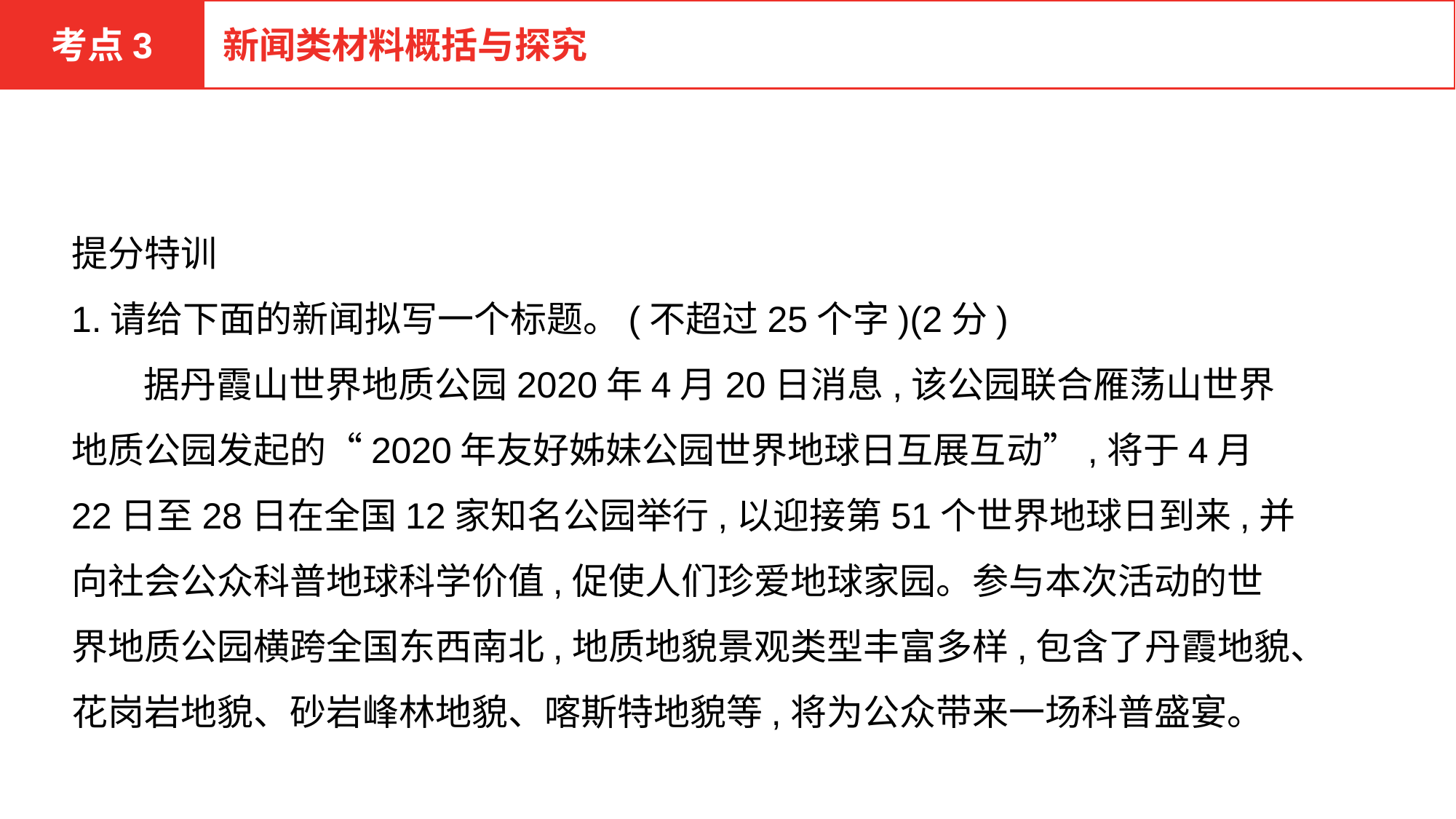

考点3
新闻类材料概括与探究
提分特训
1.请给下面的新闻拟写一个标题。(不超过25个字)(2分)
　　据丹霞山世界地质公园2020年4月20日消息,该公园联合雁荡山世界地质公园发起的“2020年友好姊妹公园世界地球日互展互动”,将于4月22日至28日在全国12家知名公园举行,以迎接第51个世界地球日到来,并向社会公众科普地球科学价值,促使人们珍爱地球家园。参与本次活动的世界地质公园横跨全国东西南北,地质地貌景观类型丰富多样,包含了丹霞地貌、花岗岩地貌、砂岩峰林地貌、喀斯特地貌等,将为公众带来一场科普盛宴。